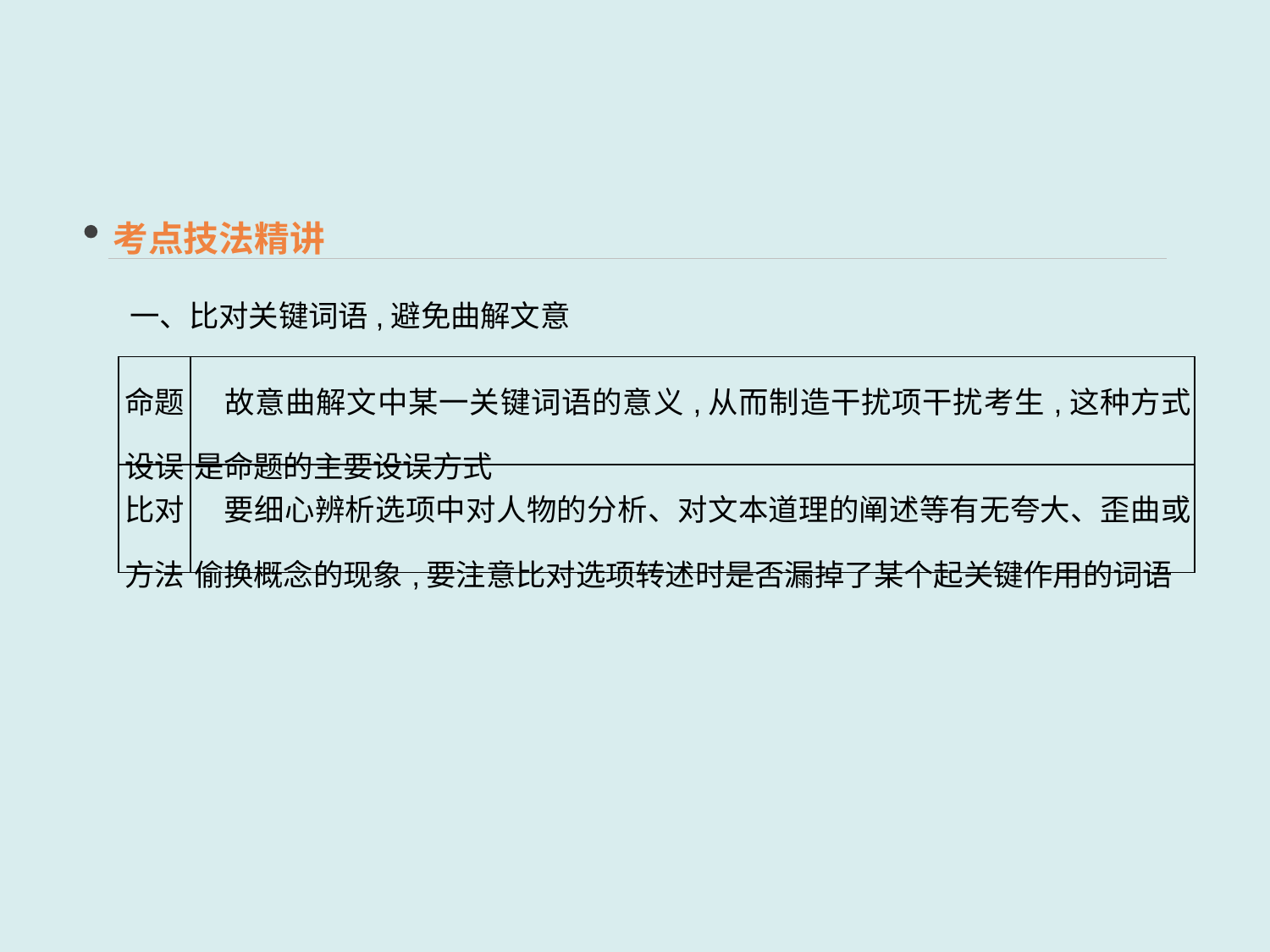

考点技法精讲

一、比对关键词语,避免曲解文意
| 命题 设误 | 故意曲解文中某一关键词语的意义,从而制造干扰项干扰考生,这种方式是命题的主要设误方式 |
| --- | --- |
| 比对 方法 | 要细心辨析选项中对人物的分析、对文本道理的阐述等有无夸大、歪曲或偷换概念的现象,要注意比对选项转述时是否漏掉了某个起关键作用的词语 |